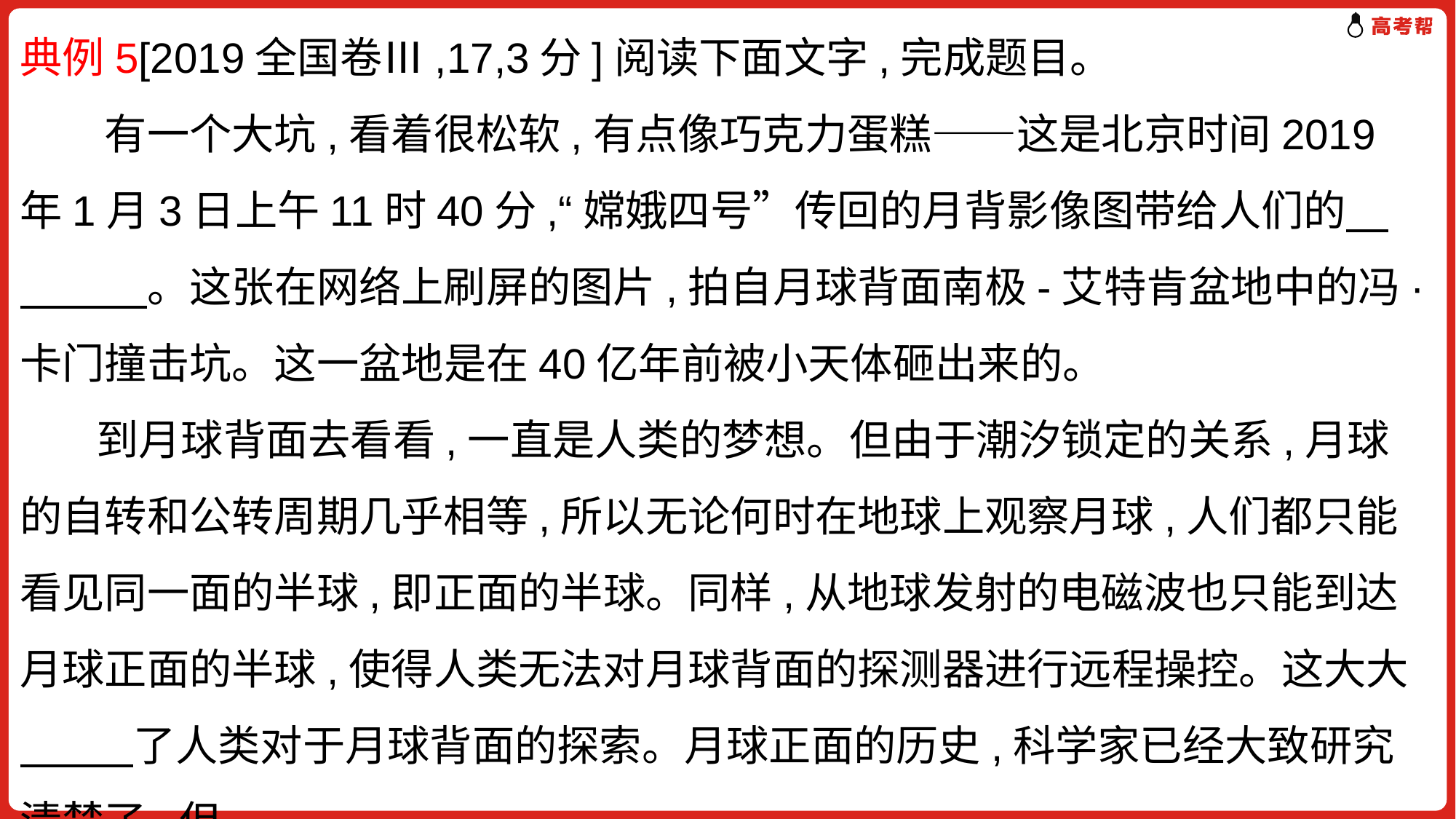

典例5[2019全国卷Ⅲ,17,3分]阅读下面文字,完成题目。
　　有一个大坑,看着很松软,有点像巧克力蛋糕——这是北京时间2019年1月3日上午11时40分,“嫦娥四号”传回的月背影像图带给人们的　　　　。这张在网络上刷屏的图片,拍自月球背面南极-艾特肯盆地中的冯·卡门撞击坑。这一盆地是在40亿年前被小天体砸出来的。
       到月球背面去看看,一直是人类的梦想。但由于潮汐锁定的关系,月球的自转和公转周期几乎相等,所以无论何时在地球上观察月球,人们都只能看见同一面的半球,即正面的半球。同样,从地球发射的电磁波也只能到达月球正面的半球,使得人类无法对月球背面的探测器进行远程操控。这大大　　   了人类对于月球背面的探索。月球正面的历史,科学家已经大致研究清楚了,但